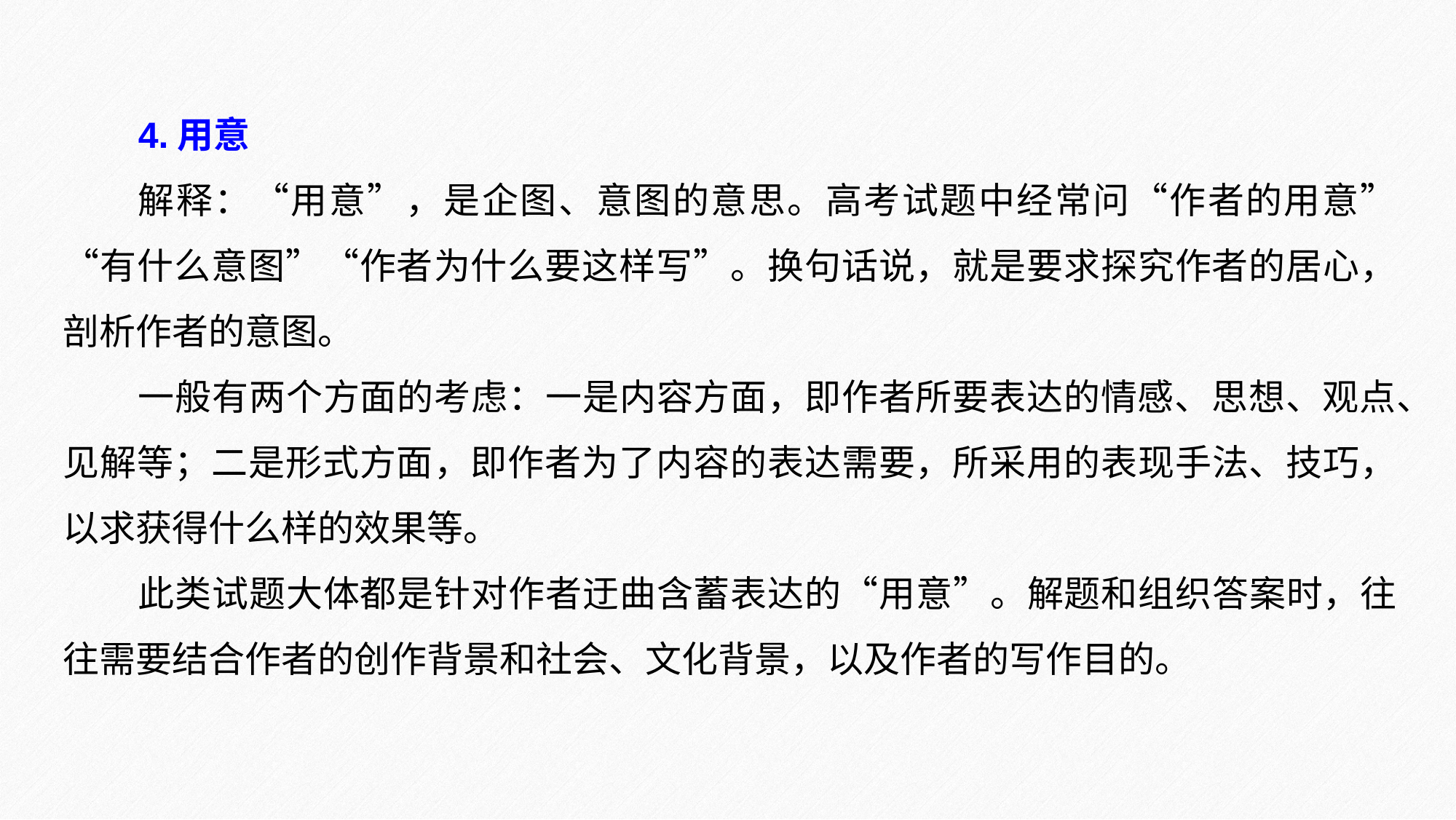

4.用意
解释：“用意”，是企图、意图的意思。高考试题中经常问“作者的用意”“有什么意图”“作者为什么要这样写”。换句话说，就是要求探究作者的居心，剖析作者的意图。
一般有两个方面的考虑：一是内容方面，即作者所要表达的情感、思想、观点、见解等；二是形式方面，即作者为了内容的表达需要，所采用的表现手法、技巧，以求获得什么样的效果等。
此类试题大体都是针对作者迂曲含蓄表达的“用意”。解题和组织答案时，往往需要结合作者的创作背景和社会、文化背景，以及作者的写作目的。